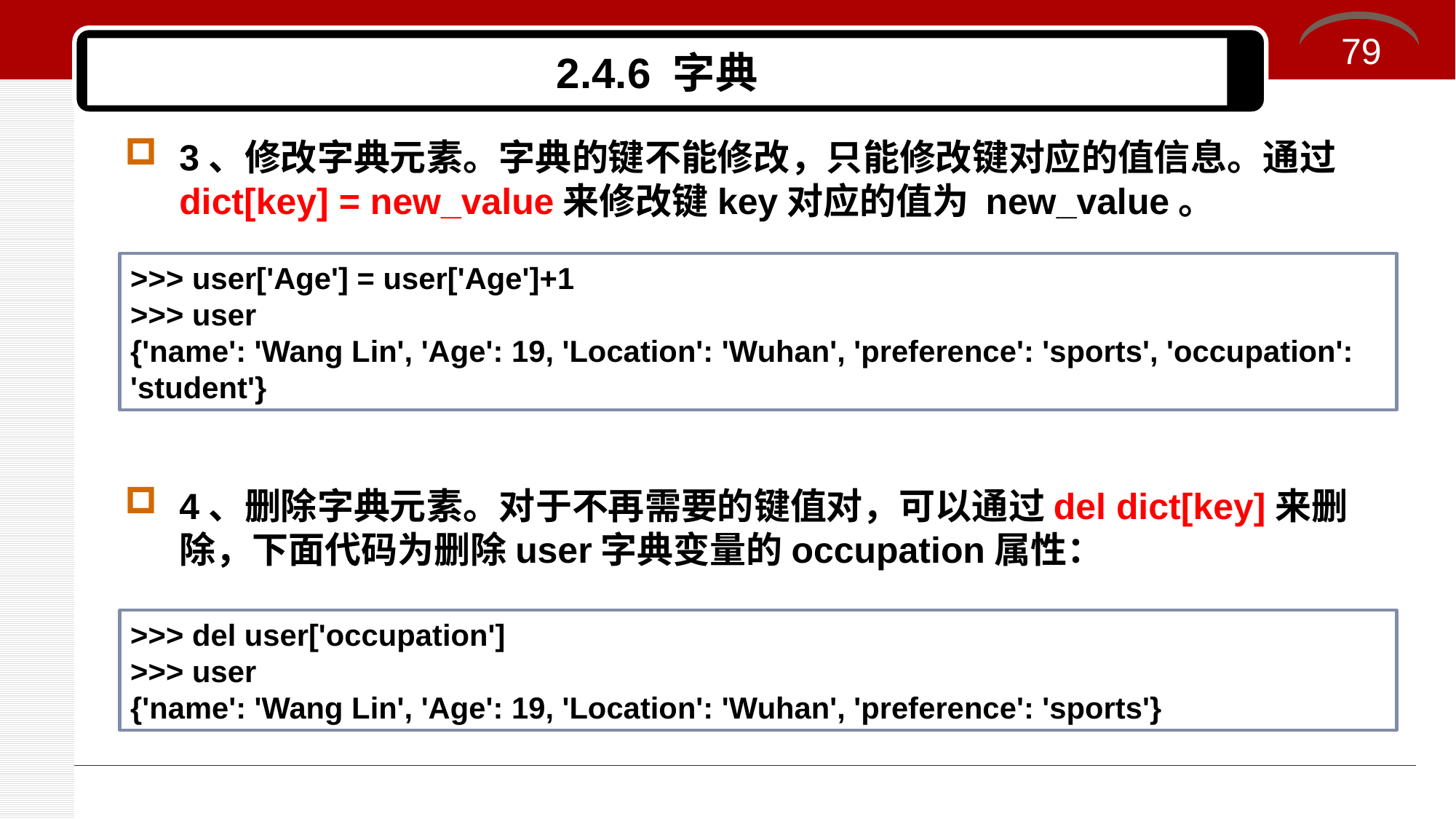

79
# 2.4.6 字典
3、修改字典元素。字典的键不能修改，只能修改键对应的值信息。通过 dict[key] = new_value来修改键key对应的值为 new_value。

4、删除字典元素。对于不再需要的键值对，可以通过del dict[key]来删除，下面代码为删除user字典变量的occupation属性：

>>> user['Age'] = user['Age']+1
>>> user
{'name': 'Wang Lin', 'Age': 19, 'Location': 'Wuhan', 'preference': 'sports', 'occupation': 'student'}
>>> del user['occupation']
>>> user
{'name': 'Wang Lin', 'Age': 19, 'Location': 'Wuhan', 'preference': 'sports'}